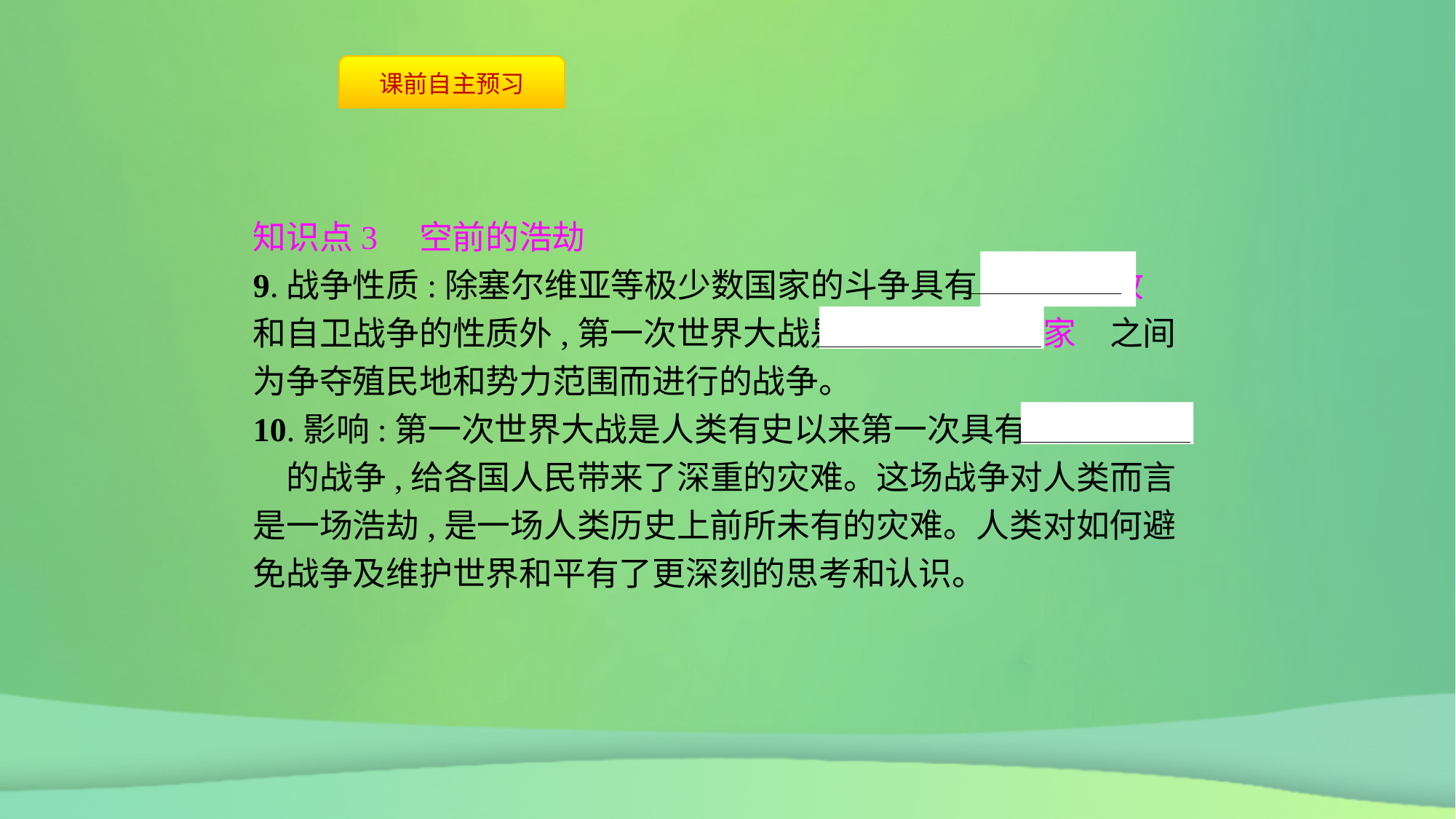

知识点3　空前的浩劫
9.战争性质:除塞尔维亚等极少数国家的斗争具有　民族解放　和自卫战争的性质外,第一次世界大战是　帝国主义国家　之间为争夺殖民地和势力范围而进行的战争。
10.影响:第一次世界大战是人类有史以来第一次具有　世界规模　的战争,给各国人民带来了深重的灾难。这场战争对人类而言是一场浩劫,是一场人类历史上前所未有的灾难。人类对如何避免战争及维护世界和平有了更深刻的思考和认识。